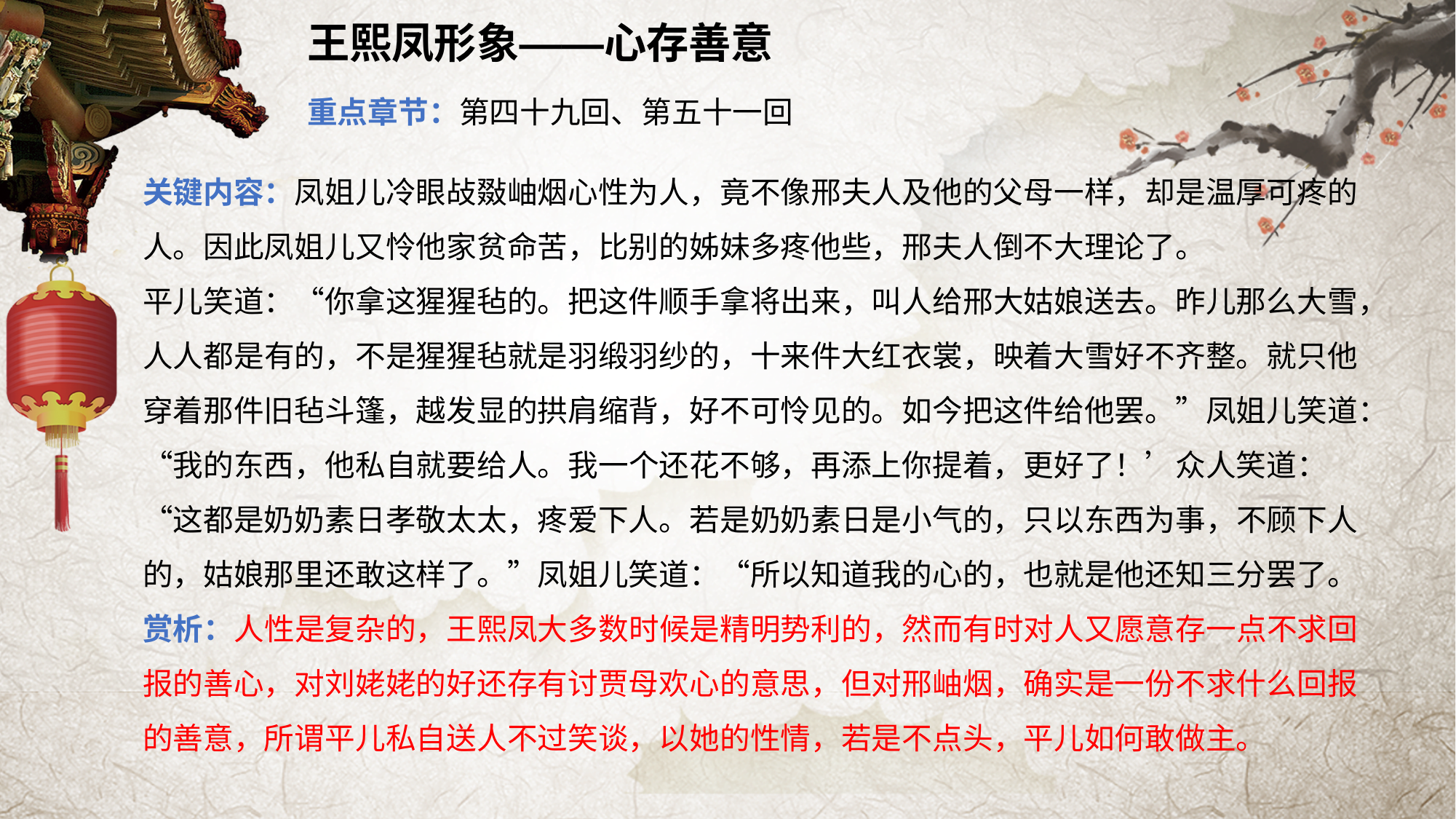

王熙凤形象——心存善意
重点章节：第四十九回、第五十一回
关键内容：凤姐儿冷眼敁敠岫烟心性为人，竟不像邢夫人及他的父母一样，却是温厚可疼的人。因此凤姐儿又怜他家贫命苦，比别的姊妹多疼他些，邢夫人倒不大理论了。
平儿笑道：“你拿这猩猩毡的。把这件顺手拿将出来，叫人给邢大姑娘送去。昨儿那么大雪，人人都是有的，不是猩猩毡就是羽缎羽纱的，十来件大红衣裳，映着大雪好不齐整。就只他穿着那件旧毡斗篷，越发显的拱肩缩背，好不可怜见的。如今把这件给他罢。”凤姐儿笑道：“我的东西，他私自就要给人。我一个还花不够，再添上你提着，更好了！’众人笑道：“这都是奶奶素日孝敬太太，疼爱下人。若是奶奶素日是小气的，只以东西为事，不顾下人的，姑娘那里还敢这样了。”凤姐儿笑道：“所以知道我的心的，也就是他还知三分罢了。
赏析：人性是复杂的，王熙凤大多数时候是精明势利的，然而有时对人又愿意存一点不求回报的善心，对刘姥姥的好还存有讨贾母欢心的意思，但对邢岫烟，确实是一份不求什么回报的善意，所谓平儿私自送人不过笑谈，以她的性情，若是不点头，平儿如何敢做主。